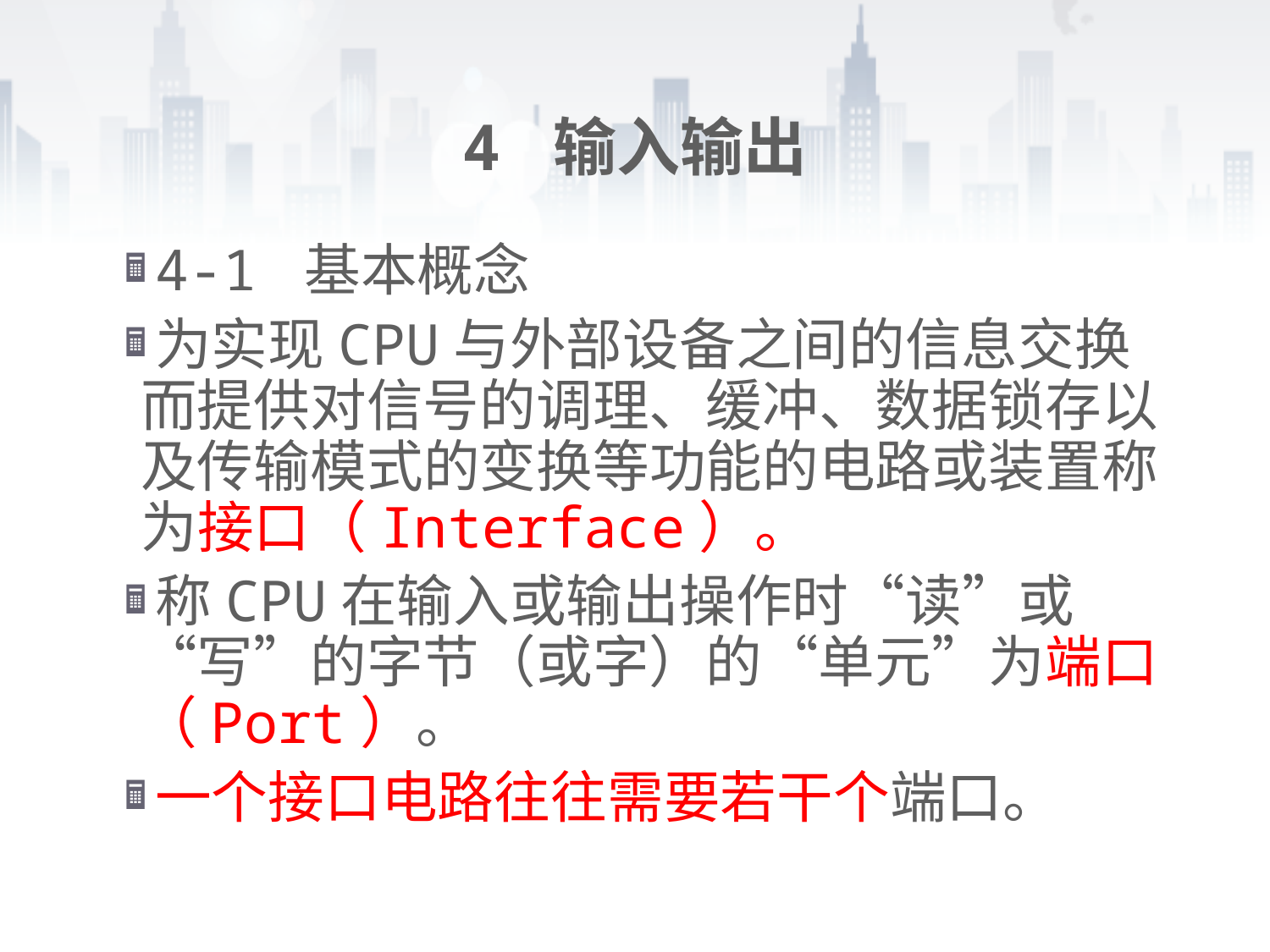

# 4 输入输出
4-1 基本概念
为实现CPU与外部设备之间的信息交换而提供对信号的调理、缓冲、数据锁存以及传输模式的变换等功能的电路或装置称为接口（Interface）。
称CPU在输入或输出操作时“读”或“写”的字节（或字）的“单元”为端口（Port）。
一个接口电路往往需要若干个端口。